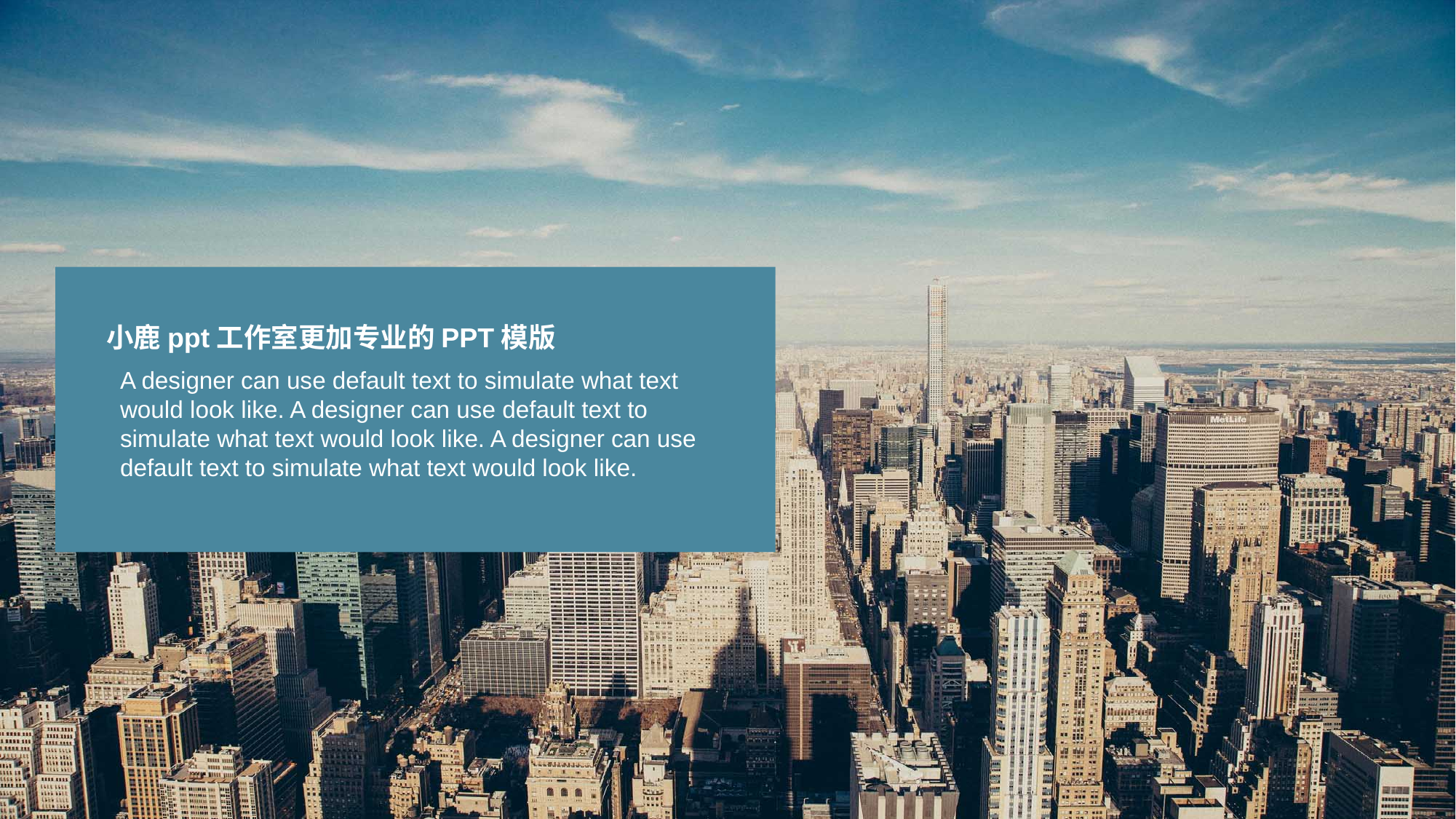

小鹿ppt工作室更加专业的PPT模版
A designer can use default text to simulate what text would look like. A designer can use default text to simulate what text would look like. A designer can use default text to simulate what text would look like.